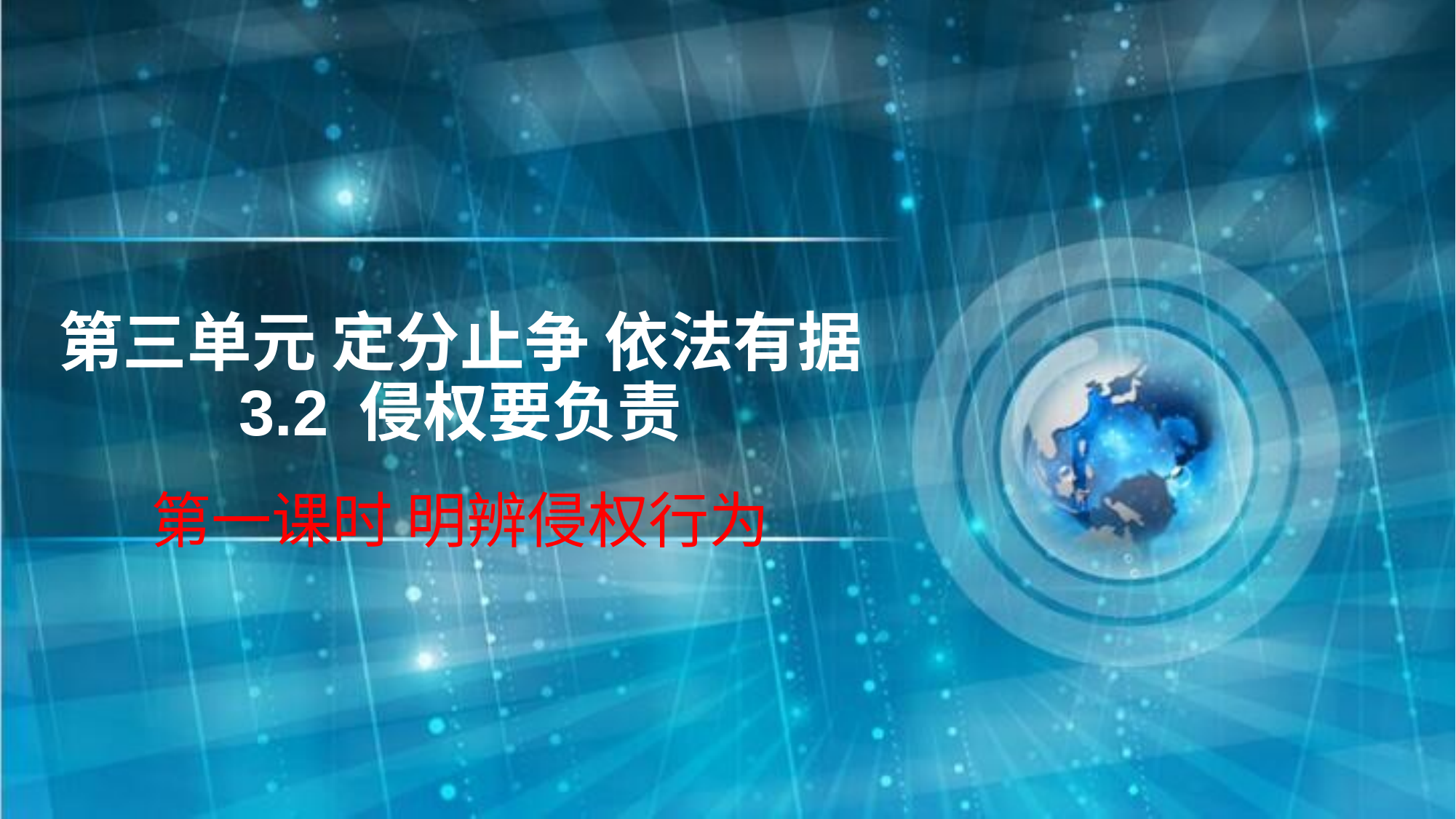

# 第三单元 定分止争 依法有据 3.2 侵权要负责
第一课时 明辨侵权行为